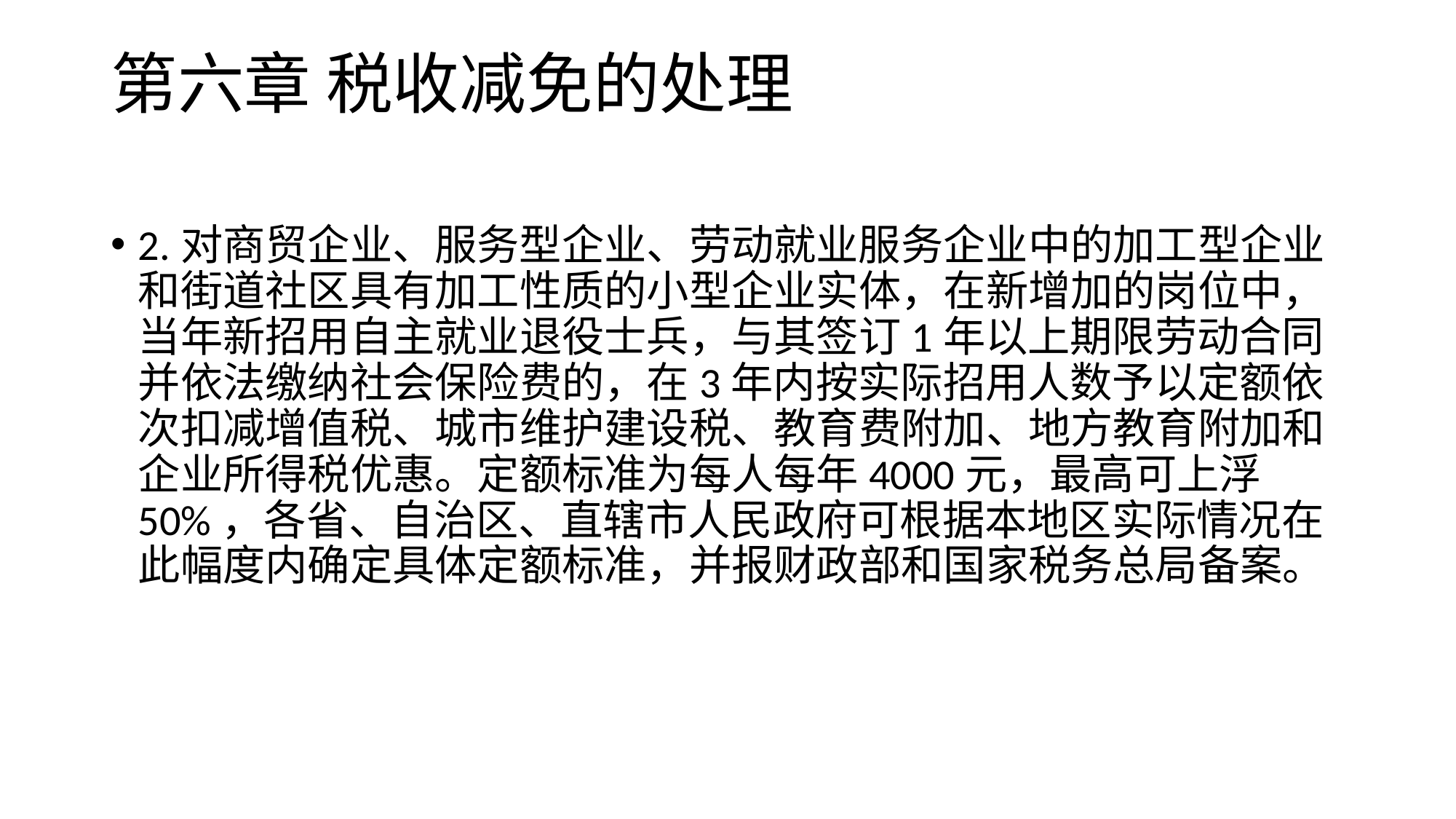

# 第六章 税收减免的处理

2.对商贸企业、服务型企业、劳动就业服务企业中的加工型企业和街道社区具有加工性质的小型企业实体，在新增加的岗位中，当年新招用自主就业退役士兵，与其签订1年以上期限劳动合同并依法缴纳社会保险费的，在3年内按实际招用人数予以定额依次扣减增值税、城市维护建设税、教育费附加、地方教育附加和企业所得税优惠。定额标准为每人每年4000元，最高可上浮50%，各省、自治区、直辖市人民政府可根据本地区实际情况在此幅度内确定具体定额标准，并报财政部和国家税务总局备案。